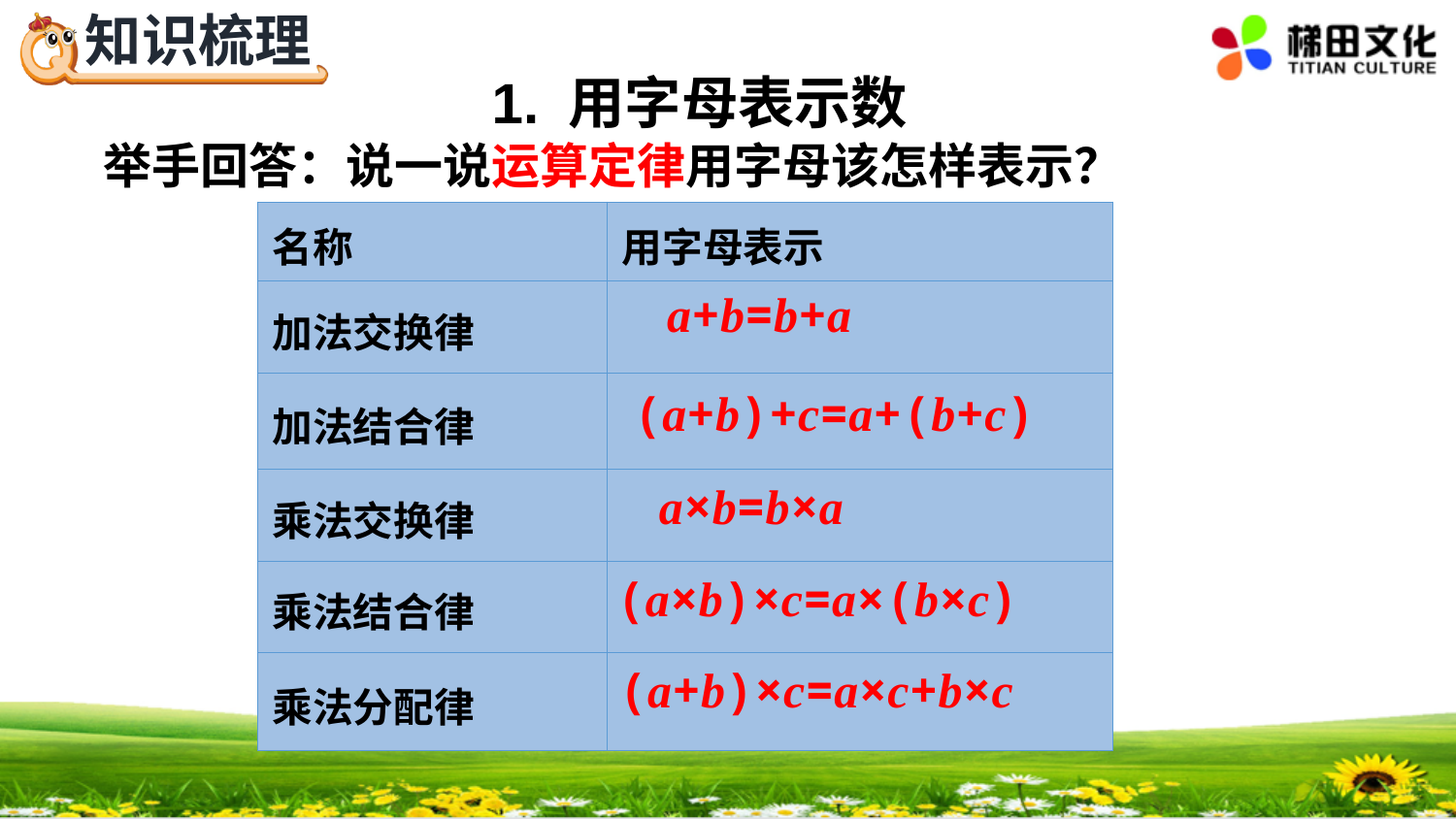

1. 用字母表示数
举手回答：说一说运算定律用字母该怎样表示？
| 名称 | 用字母表示 |
| --- | --- |
| 加法交换律 |  |
| 加法结合律 |  |
| 乘法交换律 |  |
| 乘法结合律 |  |
| 乘法分配律 |  |
a+b=b+a
(a+b)+c=a+(b+c)
a×b=b×a
(a×b)×c=a×(b×c)
(a+b)×c=a×c+b×c